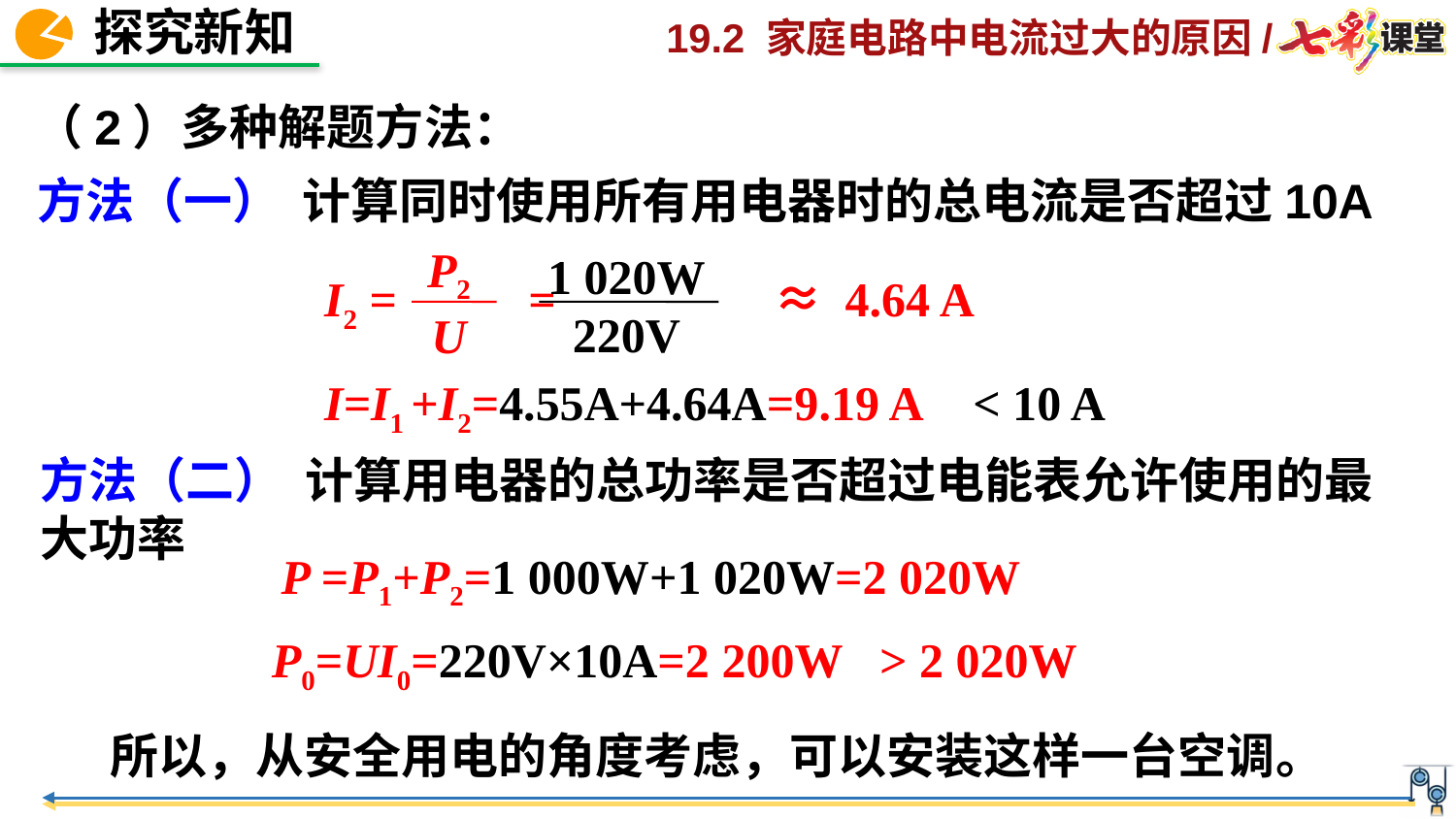

（2）多种解题方法：
方法（一）  计算同时使用所有用电器时的总电流是否超过10A
P2
U
1 020W
220V
I2 =　　 = 　　　　≈ 4.64 A

I=I1 +I2=4.55A+4.64A=9.19 A
< 10 A
方法（二）  计算用电器的总功率是否超过电能表允许使用的最大功率
P =P1+P2=1 000W+1 020W=2 020W
P0=UI0=220V×10A=2 200W
> 2 020W
所以，从安全用电的角度考虑，可以安装这样一台空调。